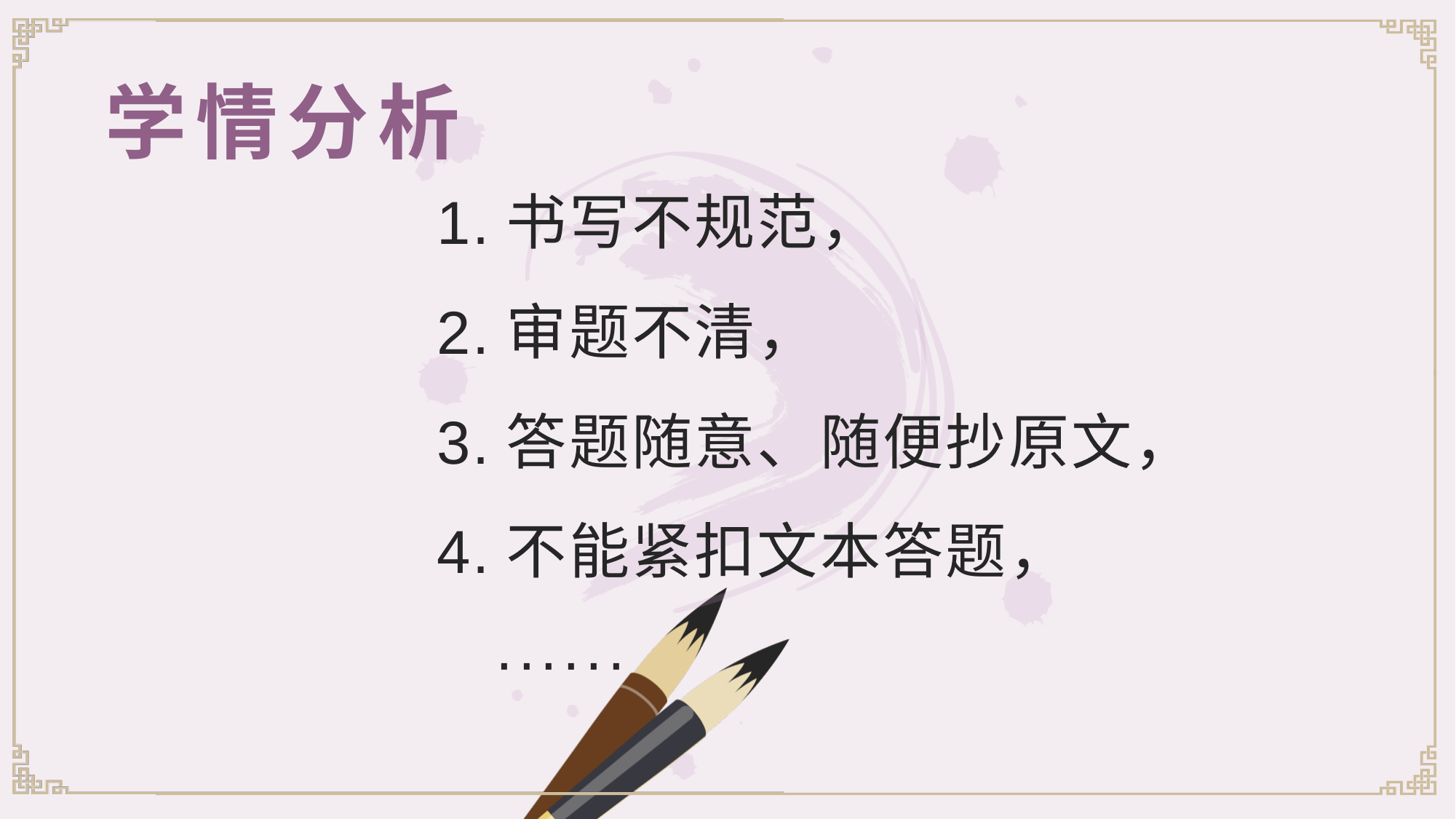

# 学情分析
1.书写不规范，
2.审题不清，
3.答题随意、随便抄原文，
4.不能紧扣文本答题，
   ······